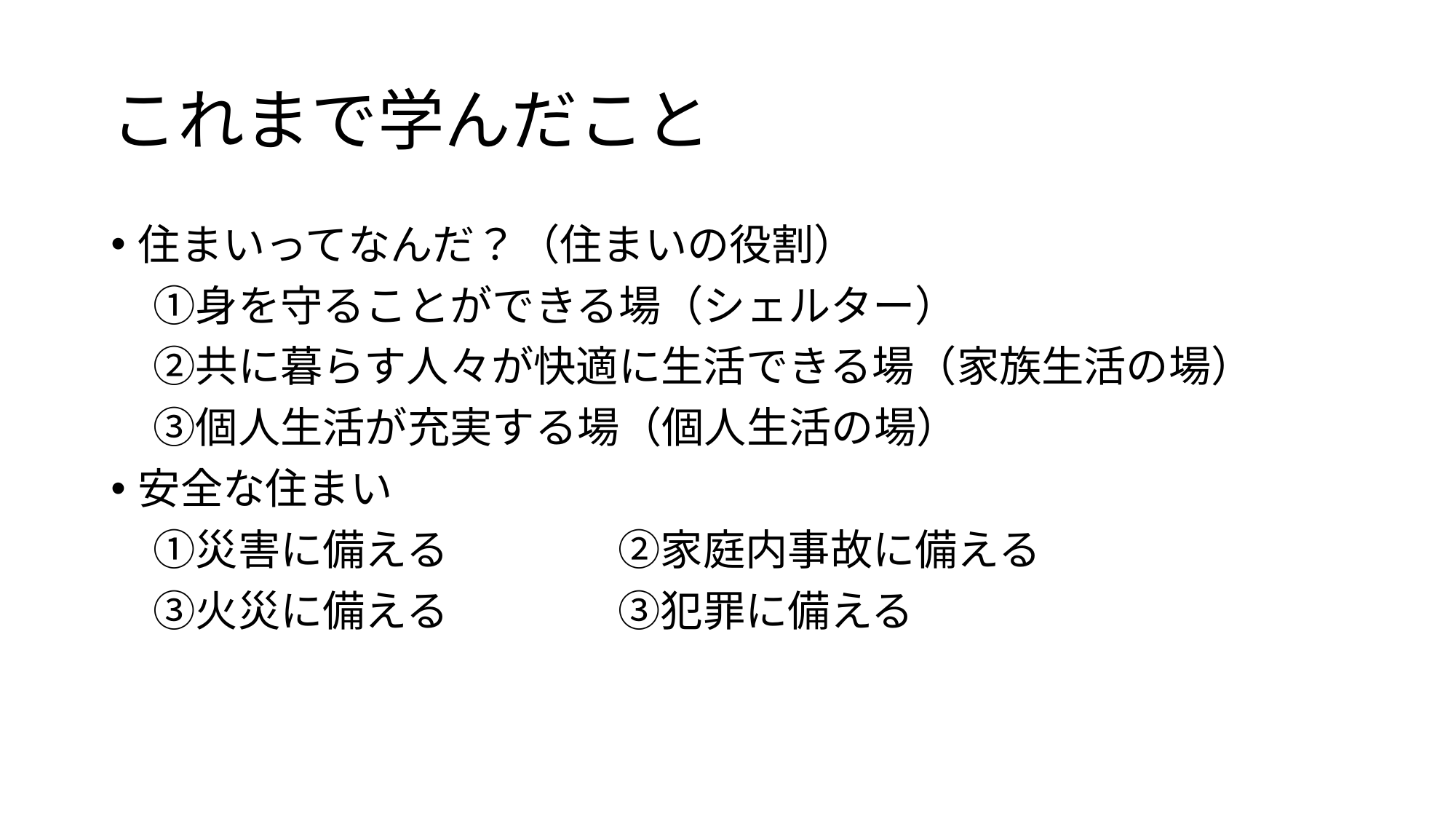

# これまで学んだこと
住まいってなんだ？（住まいの役割）
　➀身を守ることができる場（シェルター）
　②共に暮らす人々が快適に生活できる場（家族生活の場）
　③個人生活が充実する場（個人生活の場）
安全な住まい
　➀災害に備える　　　　②家庭内事故に備える
　③火災に備える　　　　③犯罪に備える